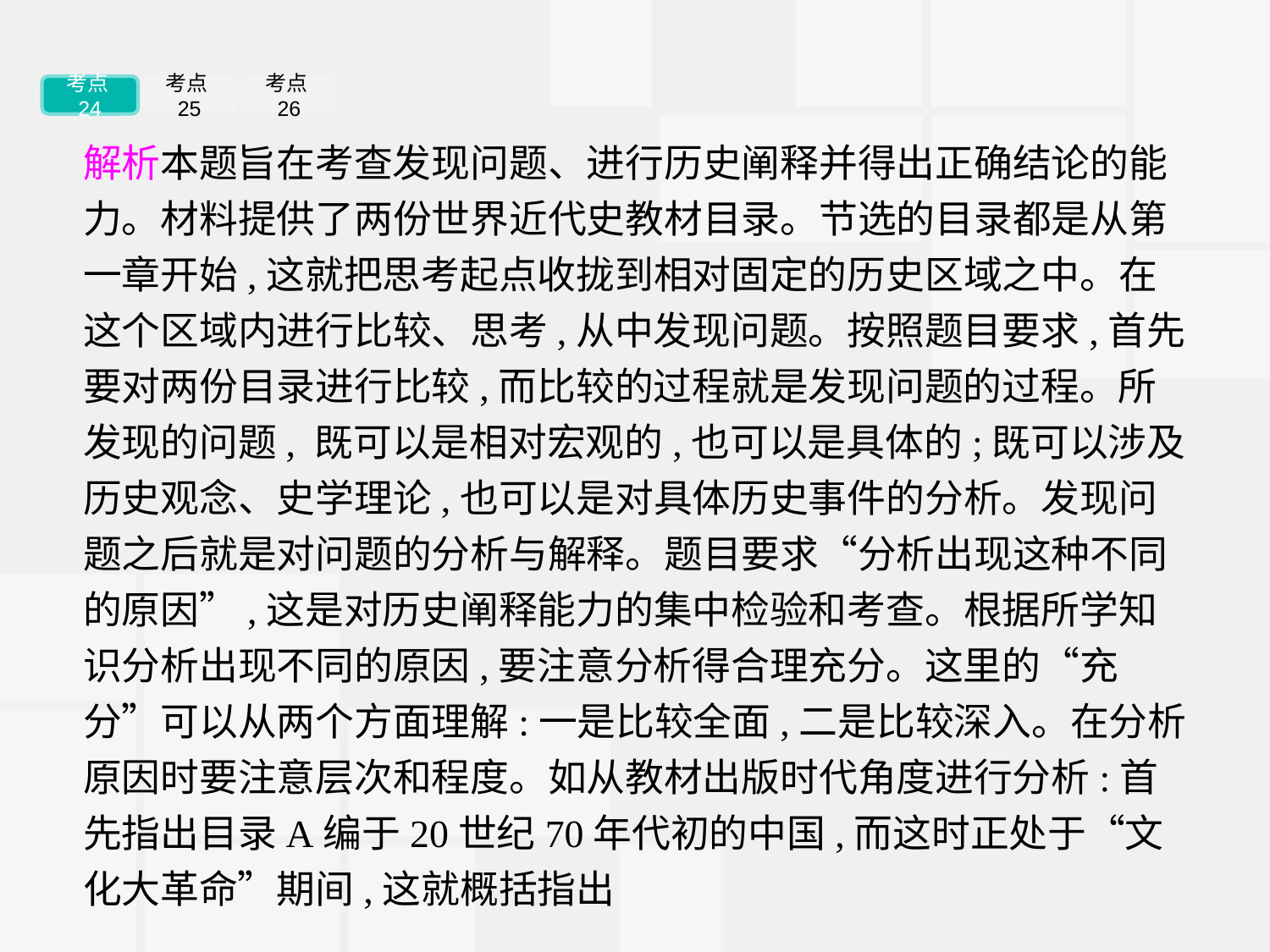

考点24
考点25
考点26
解析本题旨在考查发现问题、进行历史阐释并得出正确结论的能力。材料提供了两份世界近代史教材目录。节选的目录都是从第一章开始,这就把思考起点收拢到相对固定的历史区域之中。在这个区域内进行比较、思考,从中发现问题。按照题目要求,首先要对两份目录进行比较,而比较的过程就是发现问题的过程。所发现的问题, 既可以是相对宏观的,也可以是具体的;既可以涉及历史观念、史学理论,也可以是对具体历史事件的分析。发现问题之后就是对问题的分析与解释。题目要求“分析出现这种不同的原因”,这是对历史阐释能力的集中检验和考查。根据所学知识分析出现不同的原因,要注意分析得合理充分。这里的“充分”可以从两个方面理解:一是比较全面,二是比较深入。在分析原因时要注意层次和程度。如从教材出版时代角度进行分析:首先指出目录A编于20世纪70年代初的中国,而这时正处于“文化大革命”期间,这就概括指出